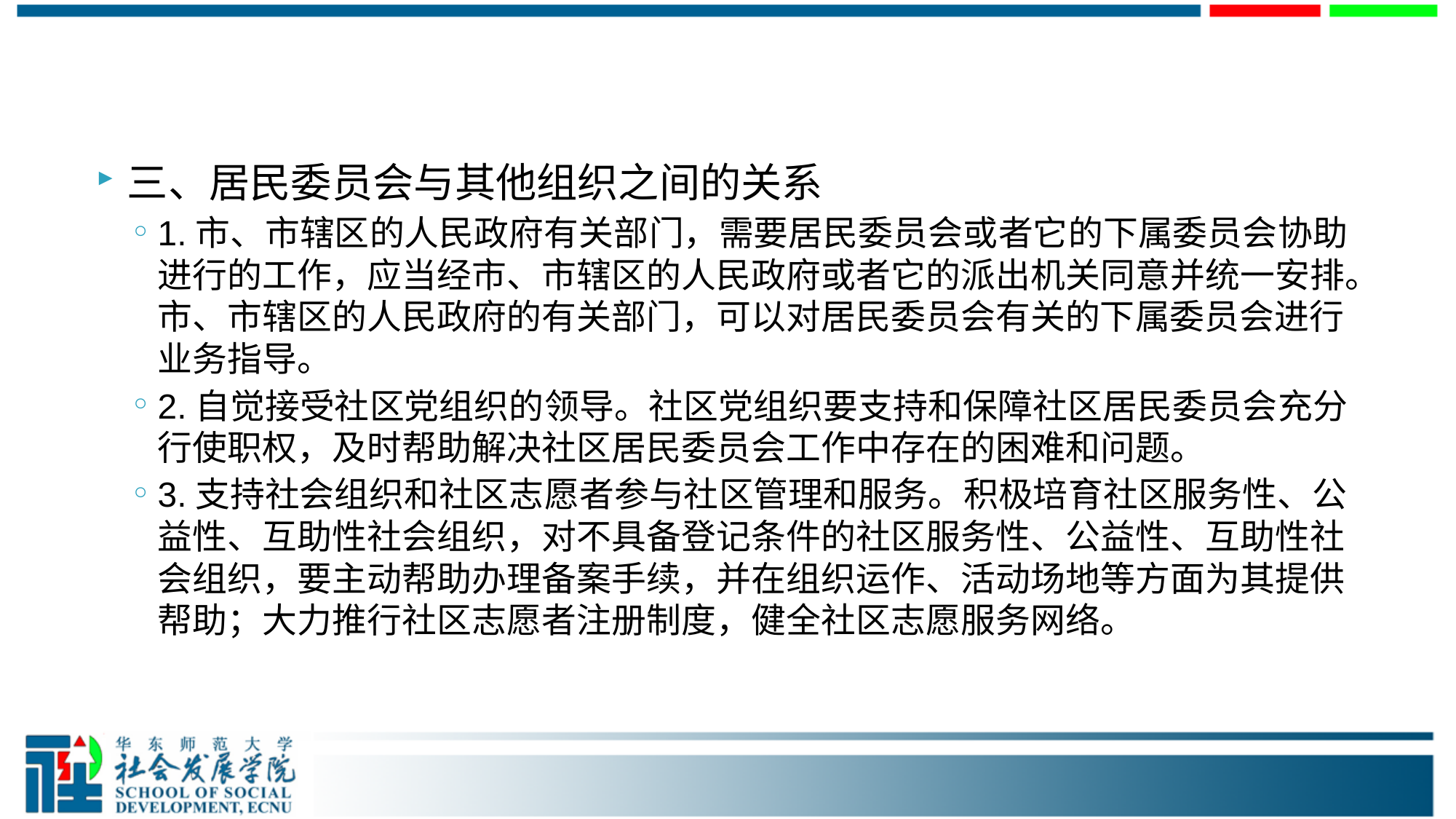

#
三、居民委员会与其他组织之间的关系
1.市、市辖区的人民政府有关部门，需要居民委员会或者它的下属委员会协助进行的工作，应当经市、市辖区的人民政府或者它的派出机关同意并统一安排。市、市辖区的人民政府的有关部门，可以对居民委员会有关的下属委员会进行业务指导。
2.自觉接受社区党组织的领导。社区党组织要支持和保障社区居民委员会充分行使职权，及时帮助解决社区居民委员会工作中存在的困难和问题。
3.支持社会组织和社区志愿者参与社区管理和服务。积极培育社区服务性、公益性、互助性社会组织，对不具备登记条件的社区服务性、公益性、互助性社会组织，要主动帮助办理备案手续，并在组织运作、活动场地等方面为其提供帮助；大力推行社区志愿者注册制度，健全社区志愿服务网络。